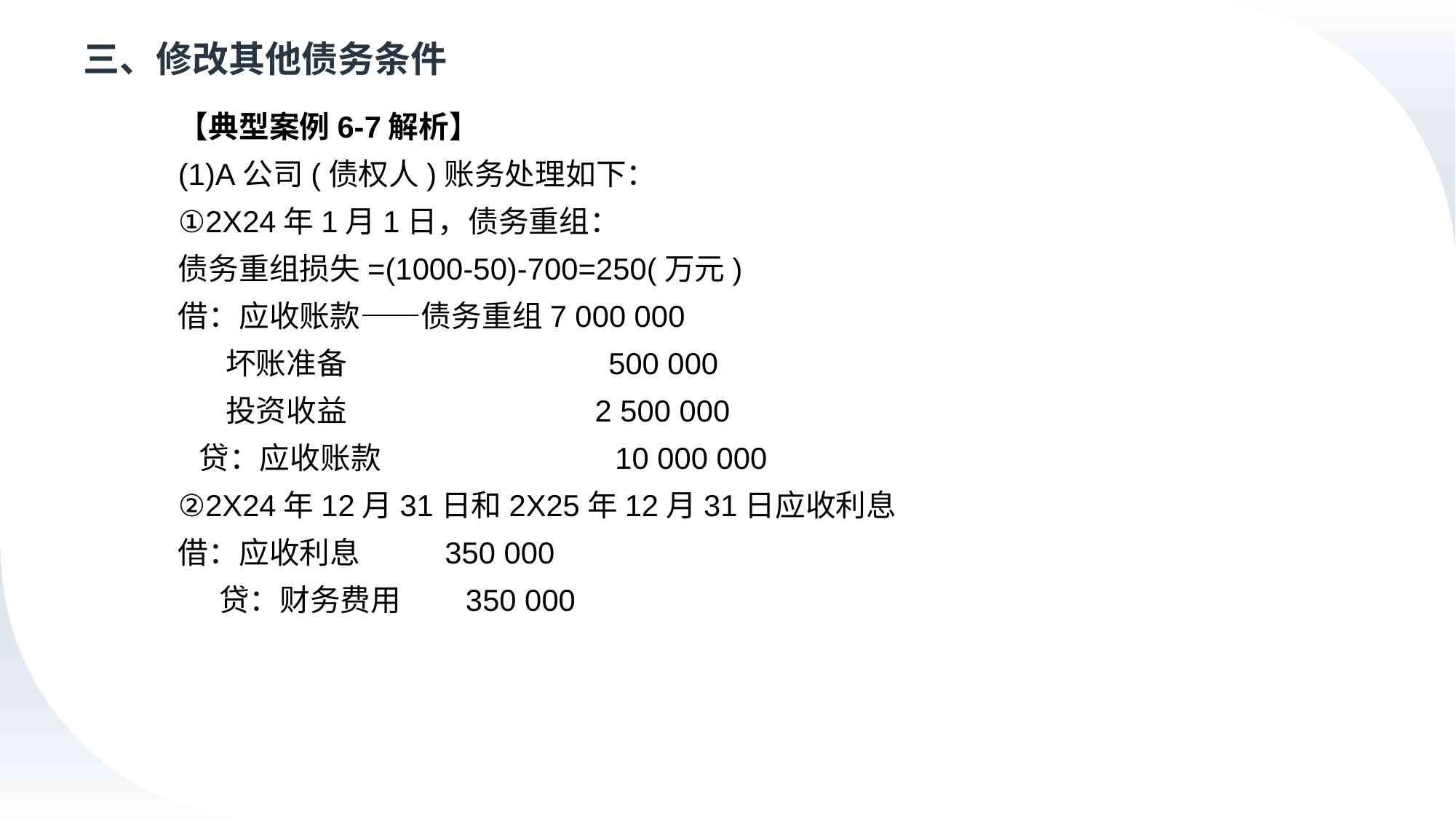

# 三、修改其他债务条件
【典型案例6-7解析】
(1)A公司(债权人)账务处理如下：
①2X24年1月1日，债务重组：
债务重组损失=(1000-50)-700=250(万元)
借：应收账款——债务重组7 000 000
      坏账准备	   	       500 000
      投资收益		     2 500 000
  贷：应收账款		        10 000 000
②2X24年12月31日和2X25年12月31日应收利息
借：应收利息	350 000
     贷：财务费用	  350 000